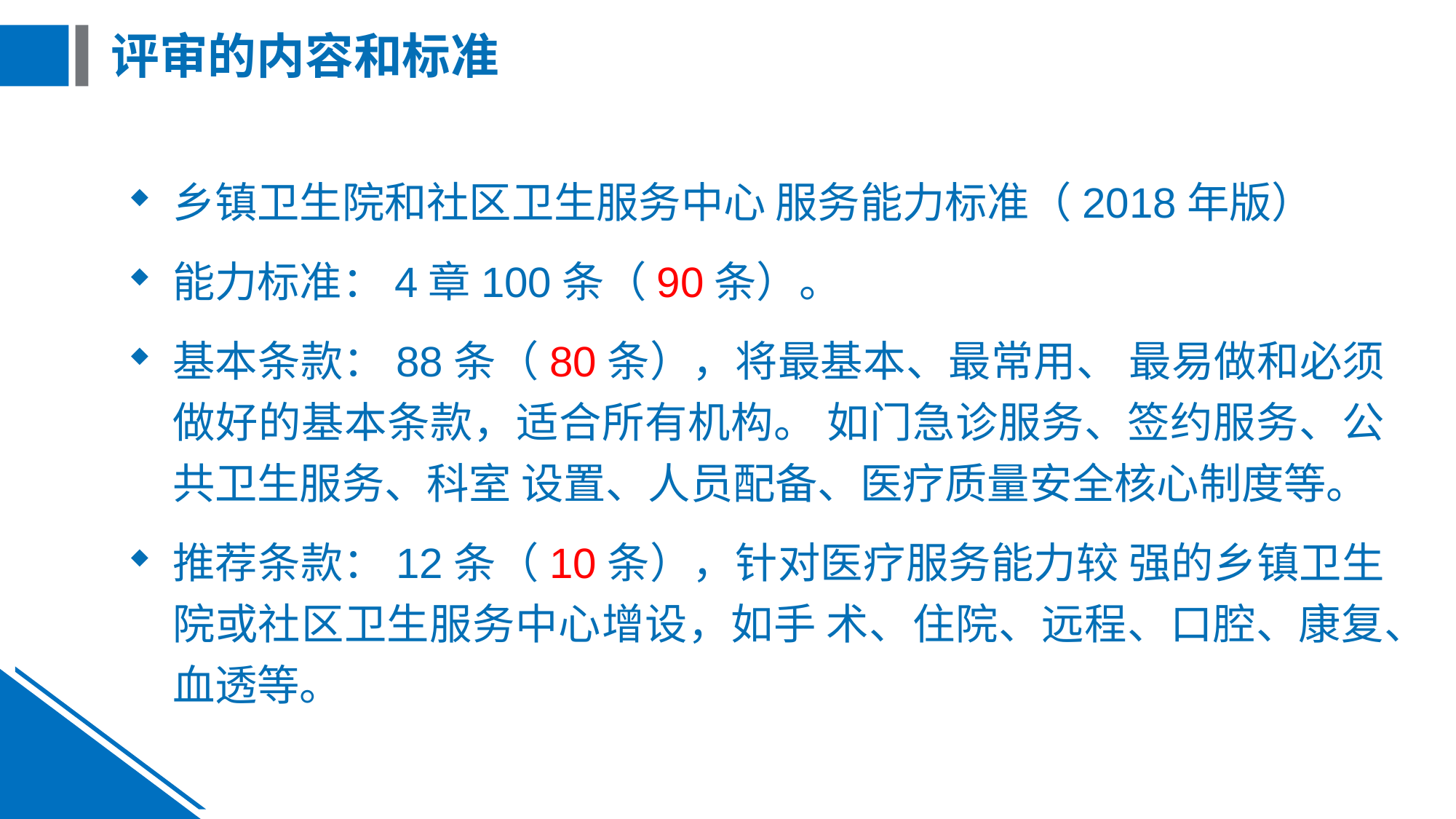

# 评审的内容和标准
乡镇卫生院和社区卫生服务中心 服务能力标准（2018年版）
能力标准：4章100条（90条）。
基本条款：88条（80条），将最基本、最常用、 最易做和必须做好的基本条款，适合所有机构。 如门急诊服务、签约服务、公共卫生服务、科室 设置、人员配备、医疗质量安全核心制度等。
推荐条款：12条（10条），针对医疗服务能力较 强的乡镇卫生院或社区卫生服务中心增设，如手 术、住院、远程、口腔、康复、血透等。